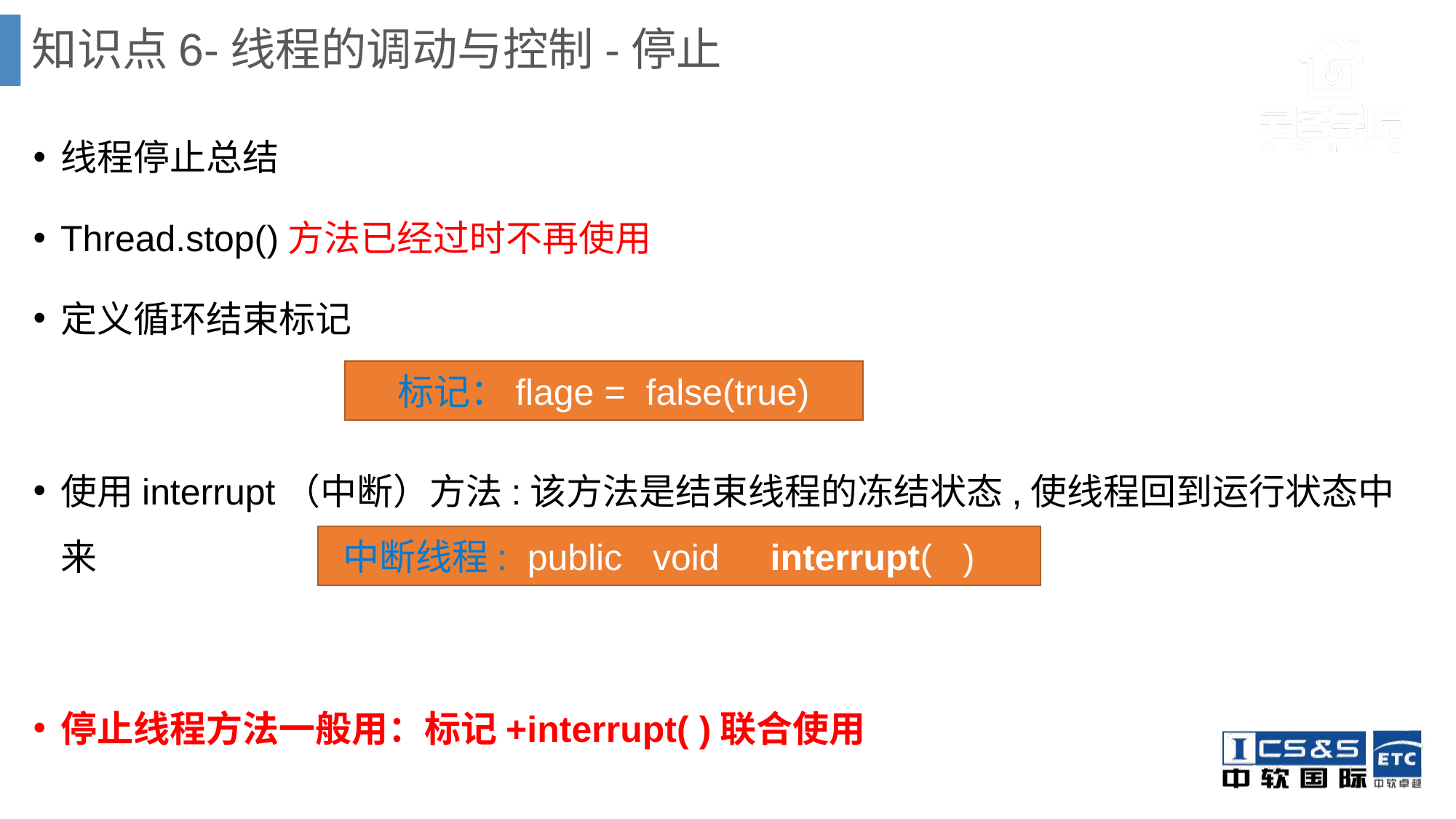

# 知识点6-线程的调动与控制-停止
线程停止总结
Thread.stop()方法已经过时不再使用
定义循环结束标记

使用interrupt（中断）方法:该方法是结束线程的冻结状态,使线程回到运行状态中来

停止线程方法一般用：标记+interrupt( )联合使用

标记：flage =  false(true)
中断线程:  public   void     interrupt(   )